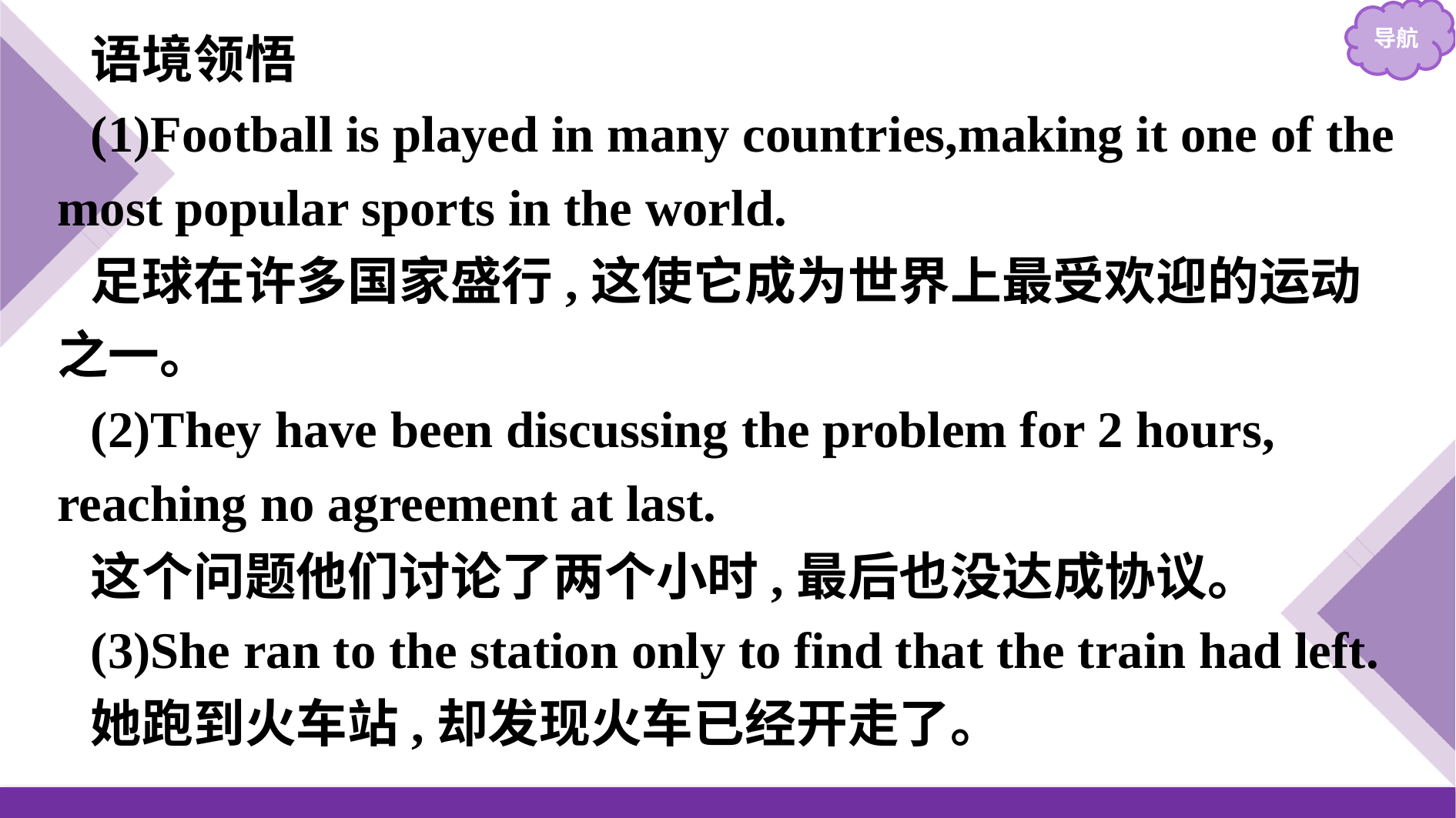

语境领悟
(1)Football is played in many countries,making it one of the most popular sports in the world.
足球在许多国家盛行,这使它成为世界上最受欢迎的运动之一。
(2)They have been discussing the problem for 2 hours, reaching no agreement at last.
这个问题他们讨论了两个小时,最后也没达成协议。
(3)She ran to the station only to find that the train had left.
她跑到火车站,却发现火车已经开走了。